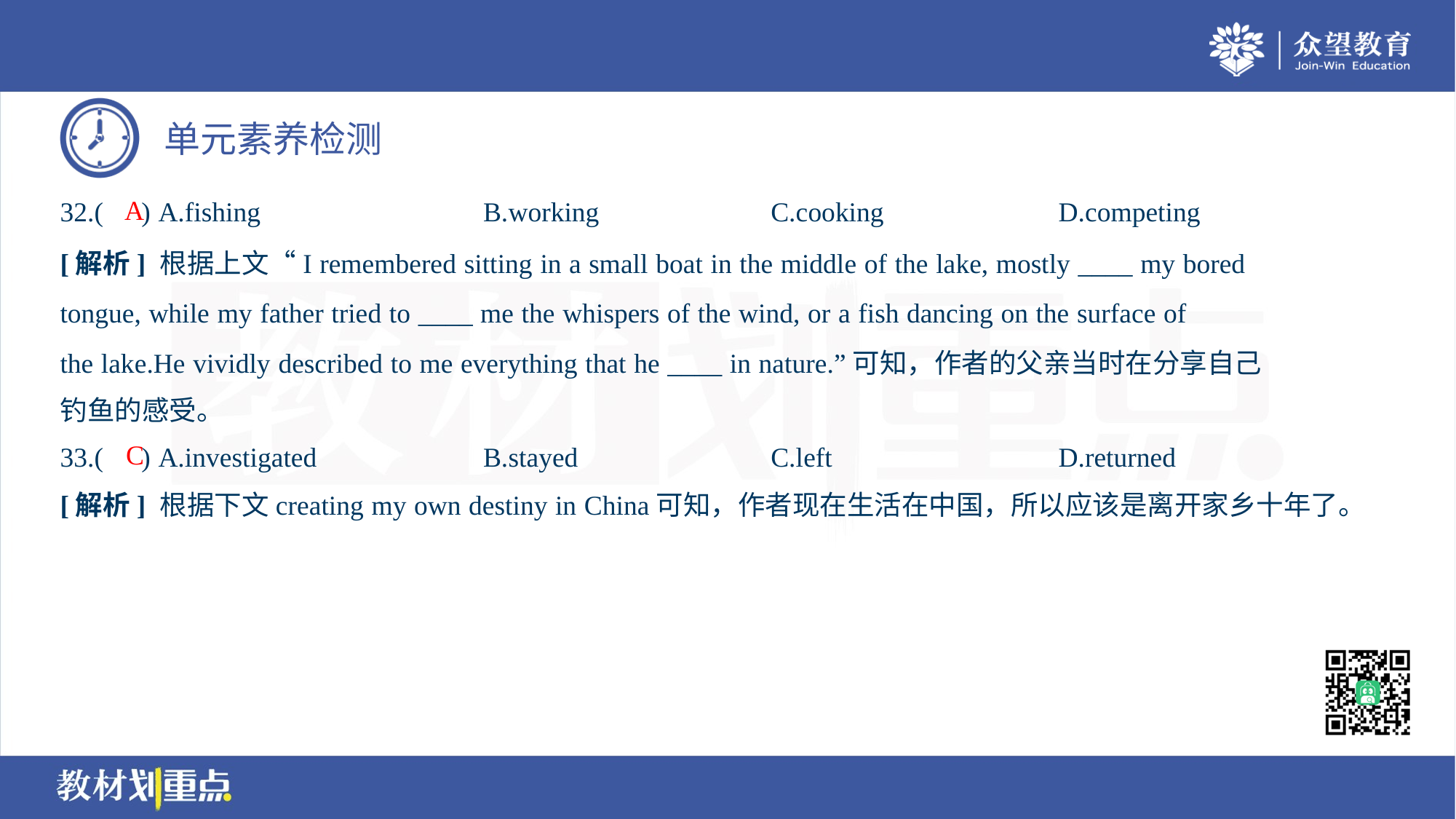

A
32.(     ) A.fishing	B.working	C.cooking	D.competing
[解析] 根据上文“I remembered sitting in a small boat in the middle of the lake, mostly ____ my bored
tongue, while my father tried to ____ me the whispers of the wind, or a fish dancing on the surface of
the lake.He vividly described to me everything that he ____ in nature.”可知，作者的父亲当时在分享自己
钓鱼的感受。
C
33.(     ) A.investigated	B.stayed	C.left	D.returned
[解析] 根据下文creating my own destiny in China可知，作者现在生活在中国，所以应该是离开家乡十年了。